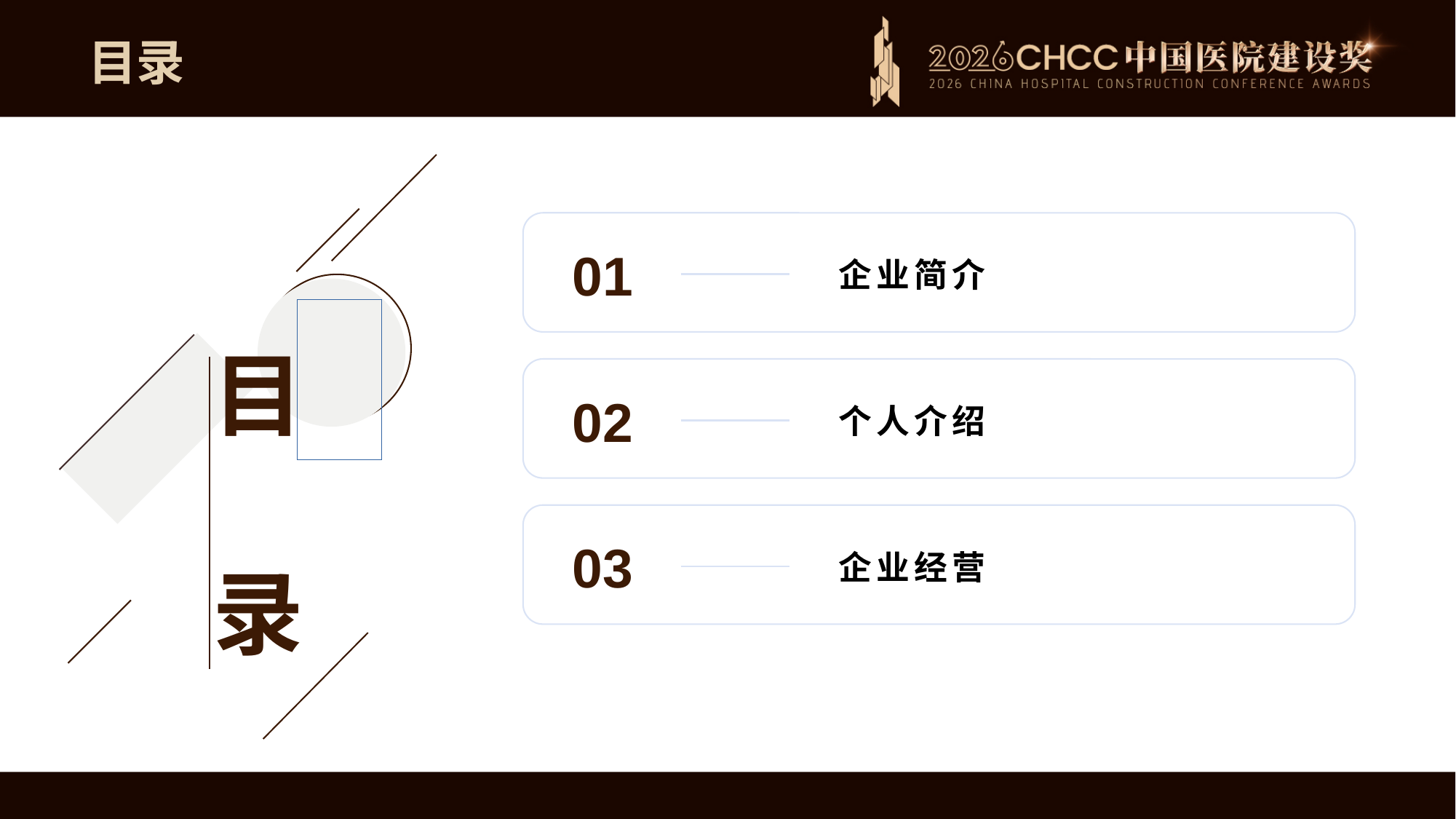

目录

目

录

01
企业简介

02
个人介绍

03
企业经营